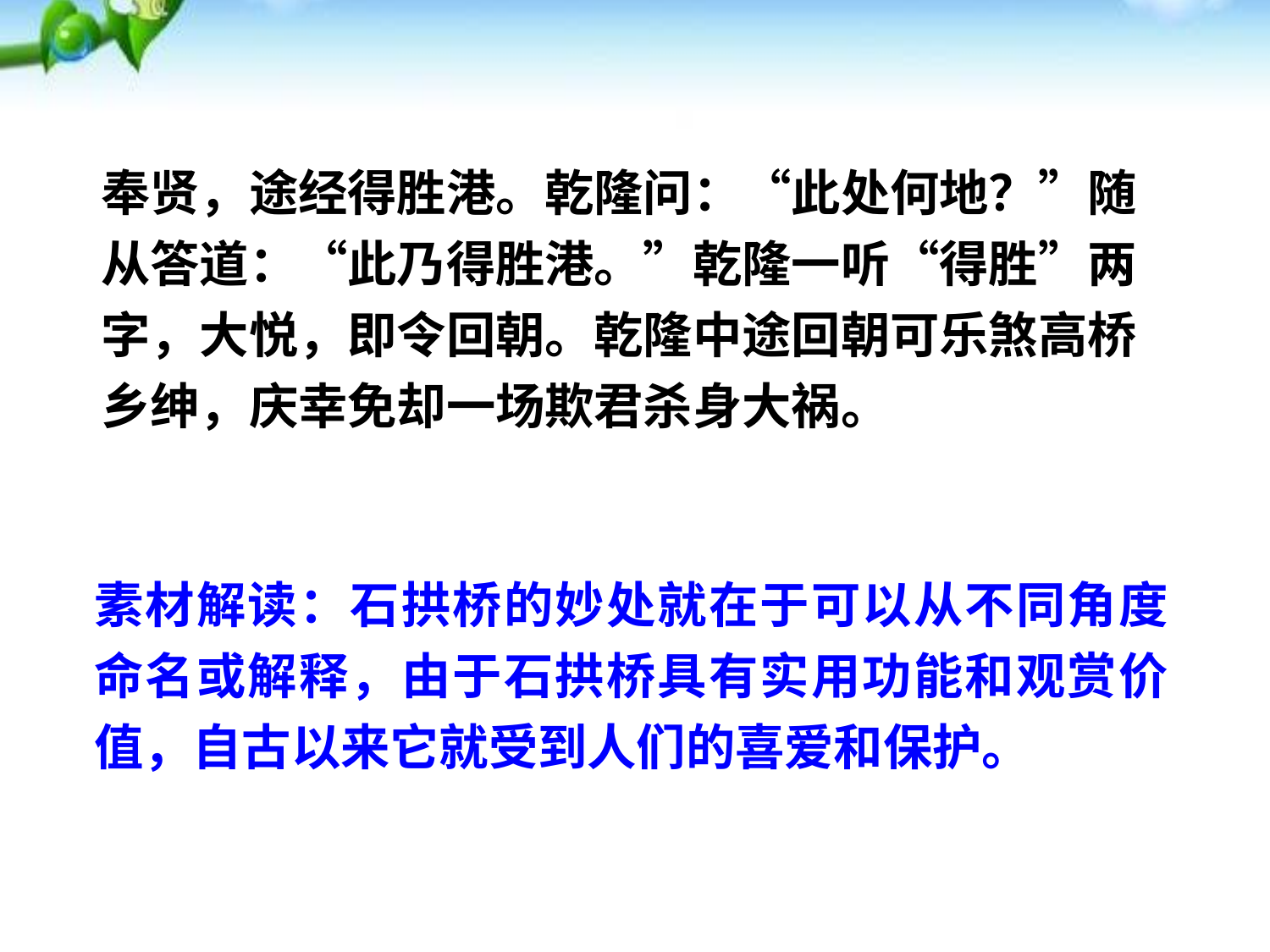

奉贤，途经得胜港。乾隆问：“此处何地？”随从答道：“此乃得胜港。”乾隆一听“得胜”两字，大悦，即令回朝。乾隆中途回朝可乐煞高桥乡绅，庆幸免却一场欺君杀身大祸。
素材解读：石拱桥的妙处就在于可以从不同角度命名或解释，由于石拱桥具有实用功能和观赏价值，自古以来它就受到人们的喜爱和保护。